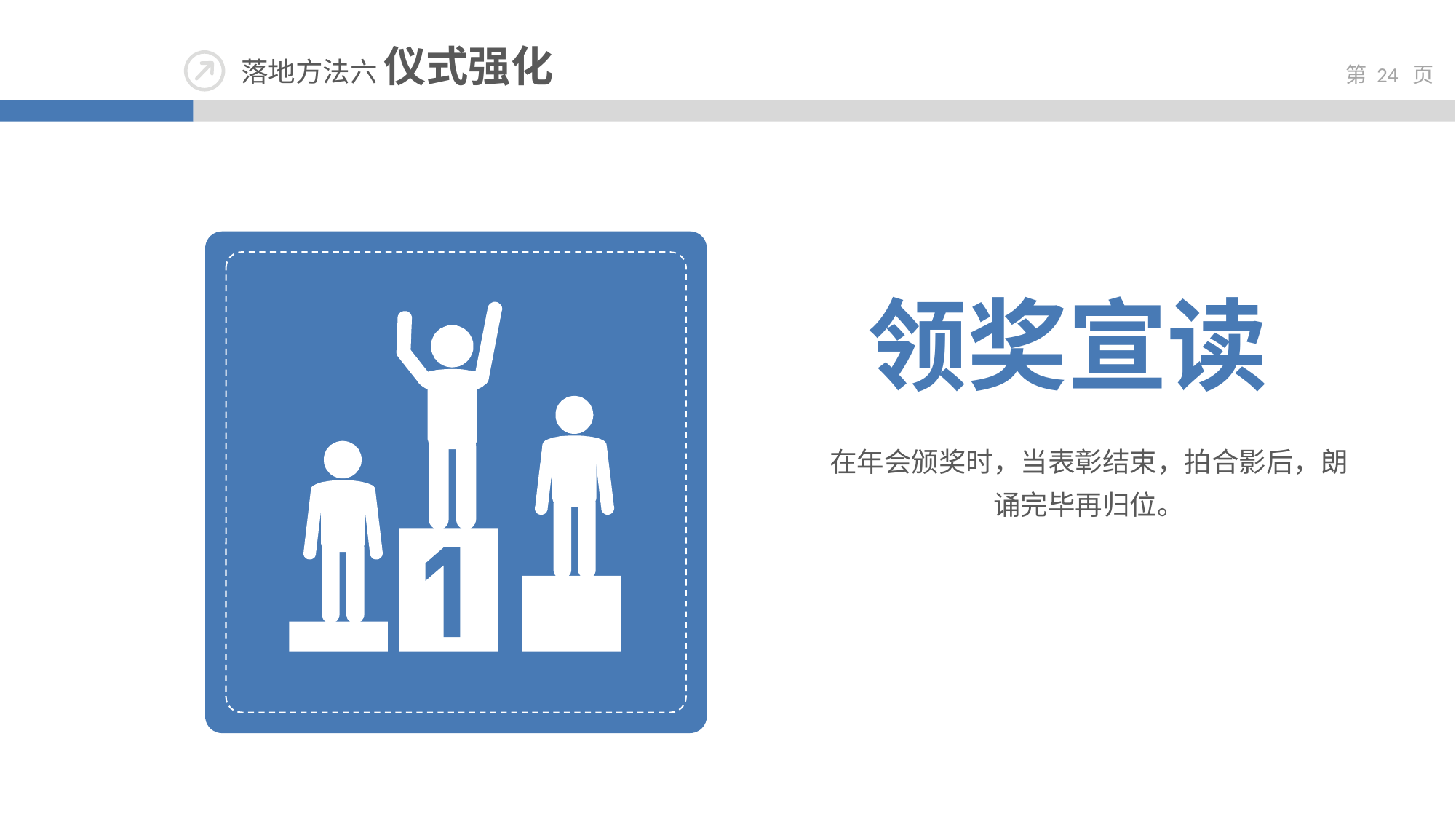

落地方法六 仪式强化

领奖宣读

在年会颁奖时，当表彰结束，拍合影后，朗诵完毕再归位。